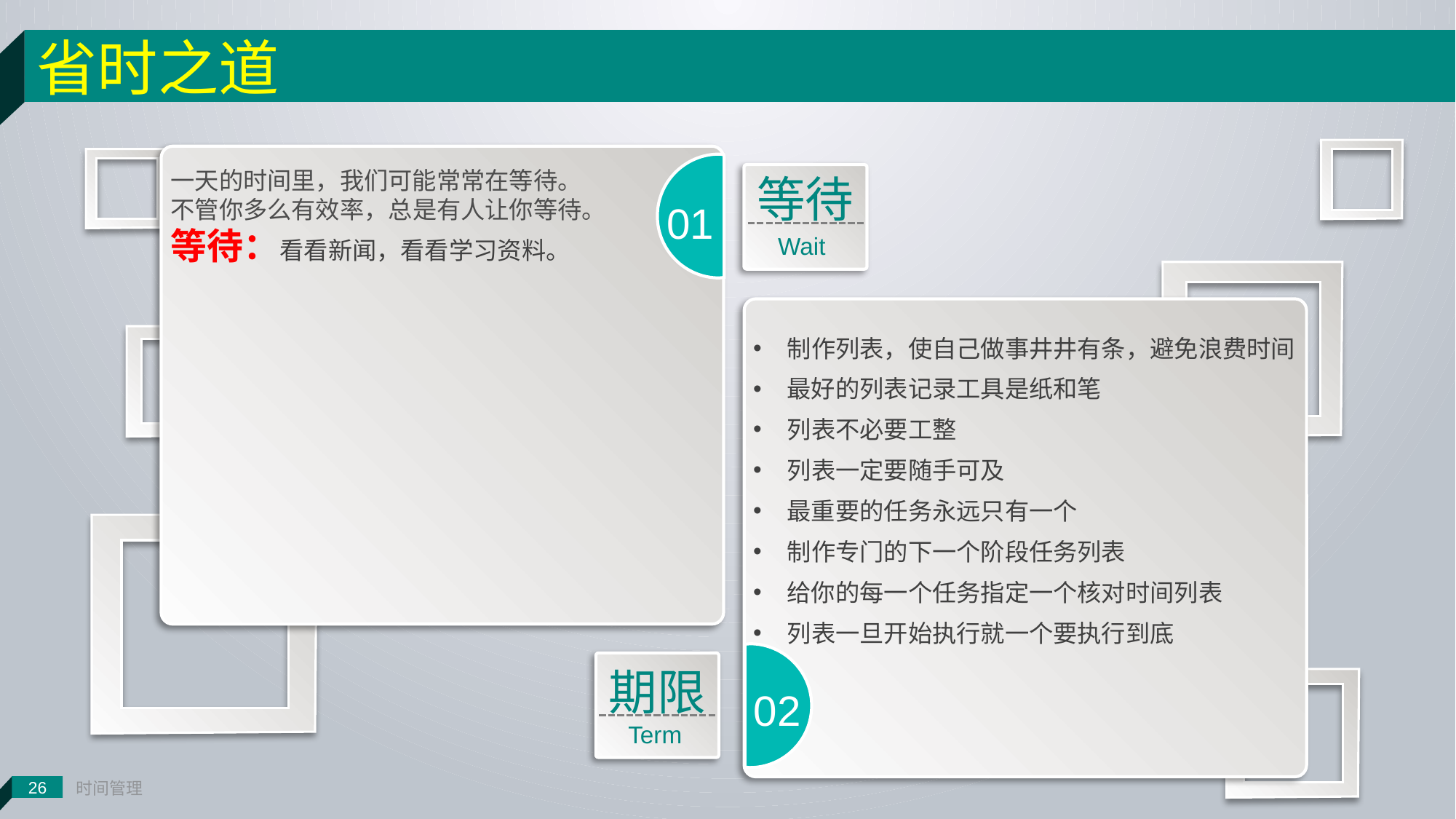

省时之道

26
时间管理

一天的时间里，我们可能常常在等待。
不管你多么有效率，总是有人让你等待。
等待：看看新闻，看看学习资料。
等待

01
Wait

制作列表，使自己做事井井有条，避免浪费时间
最好的列表记录工具是纸和笔
列表不必要工整
列表一定要随手可及
最重要的任务永远只有一个
制作专门的下一个阶段任务列表
给你的每一个任务指定一个核对时间列表
列表一旦开始执行就一个要执行到底

期限
Term

02